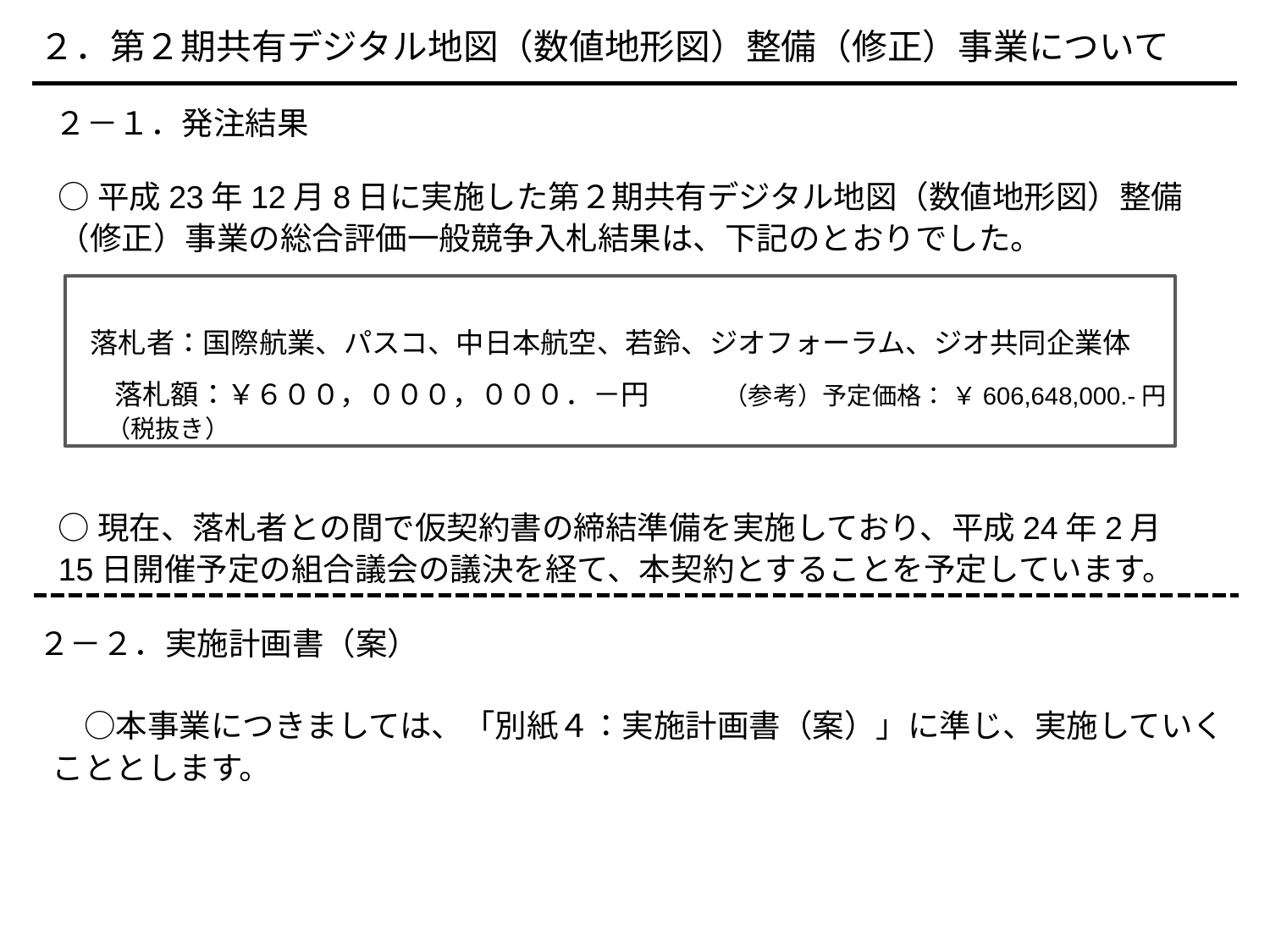

２．第２期共有デジタル地図（数値地形図）整備（修正）事業について
　２－１．発注結果
○平成23年12月8日に実施した第２期共有デジタル地図（数値地形図）整備（修正）事業の総合評価一般競争入札結果は、下記のとおりでした。

    落札者：国際航業、パスコ、中日本航空、若鈴、ジオフォーラム、ジオ共同企業体
　　落札額：￥６００，０００，０００．－円　　　（参考）予定価格： ￥606,648,000.-円（税抜き）

○現在、落札者との間で仮契約書の締結準備を実施しており、平成24年2月15日開催予定の組合議会の議決を経て、本契約とすることを予定しています。

２－２．実施計画書（案）
　○本事業につきましては、「別紙４：実施計画書（案）」に準じ、実施していくこととします。